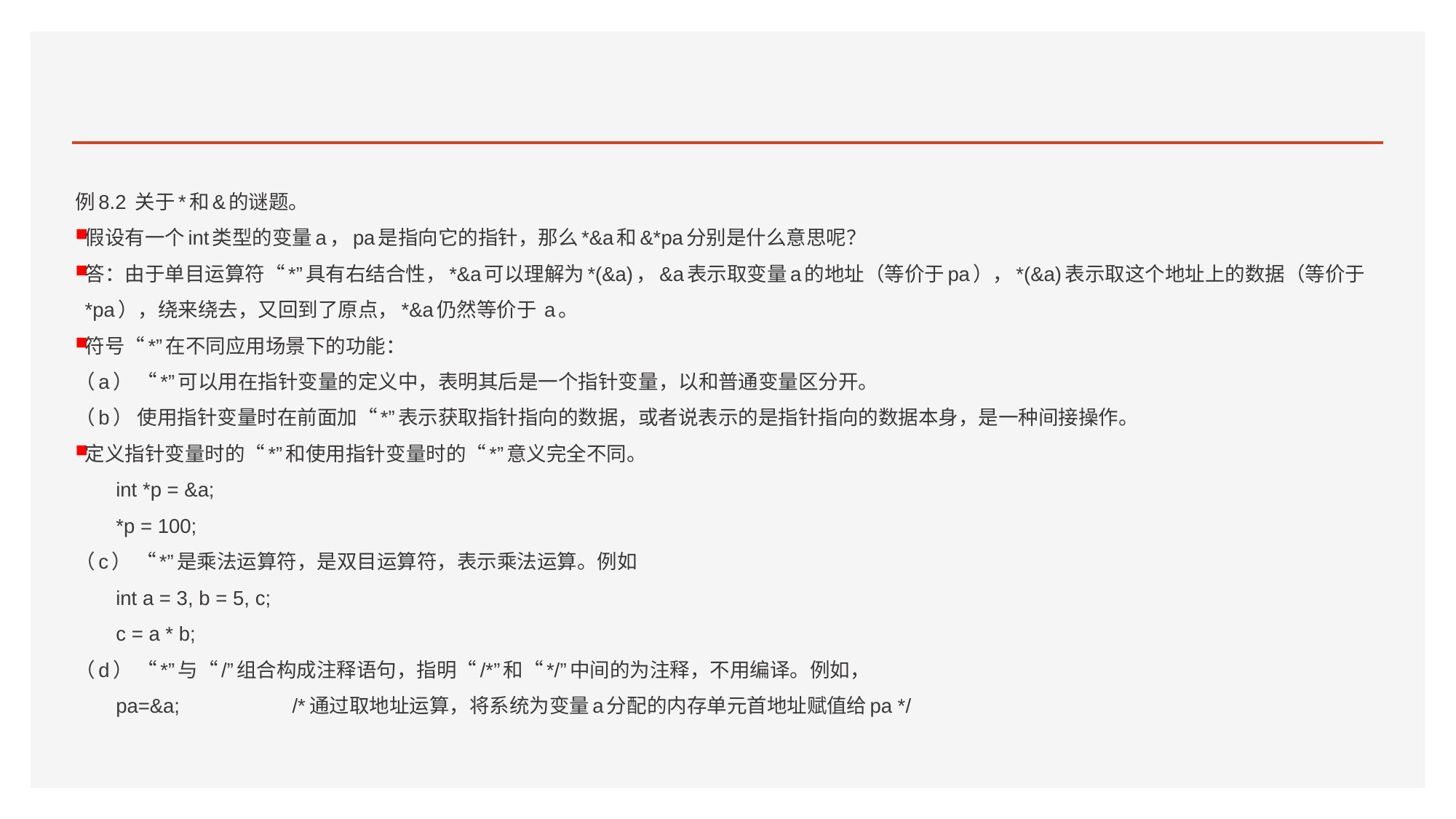

#
例8.2 关于*和&的谜题。
假设有一个int类型的变量a，pa是指向它的指针，那么*&a和&*pa分别是什么意思呢？
答：由于单目运算符“*”具有右结合性，*&a可以理解为*(&a)，&a表示取变量a的地址（等价于pa），*(&a)表示取这个地址上的数据（等价于*pa），绕来绕去，又回到了原点，*&a仍然等价于 a。
符号“*”在不同应用场景下的功能：
（a） “*”可以用在指针变量的定义中，表明其后是一个指针变量，以和普通变量区分开。
（b） 使用指针变量时在前面加“*”表示获取指针指向的数据，或者说表示的是指针指向的数据本身，是一种间接操作。
定义指针变量时的“*”和使用指针变量时的“*”意义完全不同。
int *p = &a;
*p = 100;
（c） “*”是乘法运算符，是双目运算符，表示乘法运算。例如
int a = 3, b = 5, c;
c = a * b;
（d） “*”与“/”组合构成注释语句，指明“/*”和“*/”中间的为注释，不用编译。例如，
pa=&a;                    /*通过取地址运算，将系统为变量a分配的内存单元首地址赋值给pa */